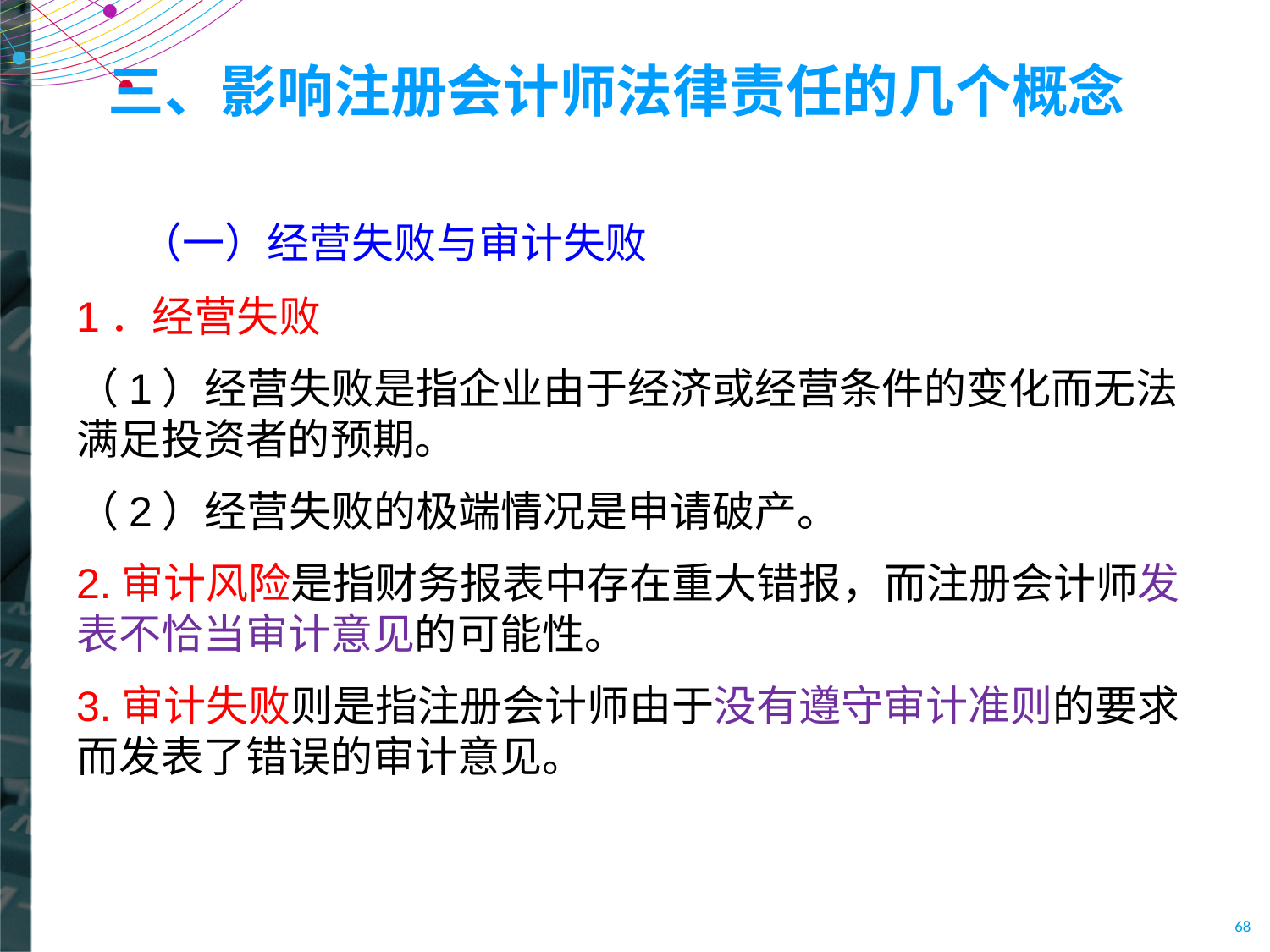

# 三、影响注册会计师法律责任的几个概念
（一）经营失败与审计失败
1．经营失败
（1）经营失败是指企业由于经济或经营条件的变化而无法满足投资者的预期。
（2）经营失败的极端情况是申请破产。
2.审计风险是指财务报表中存在重大错报，而注册会计师发表不恰当审计意见的可能性。
3.审计失败则是指注册会计师由于没有遵守审计准则的要求而发表了错误的审计意见。